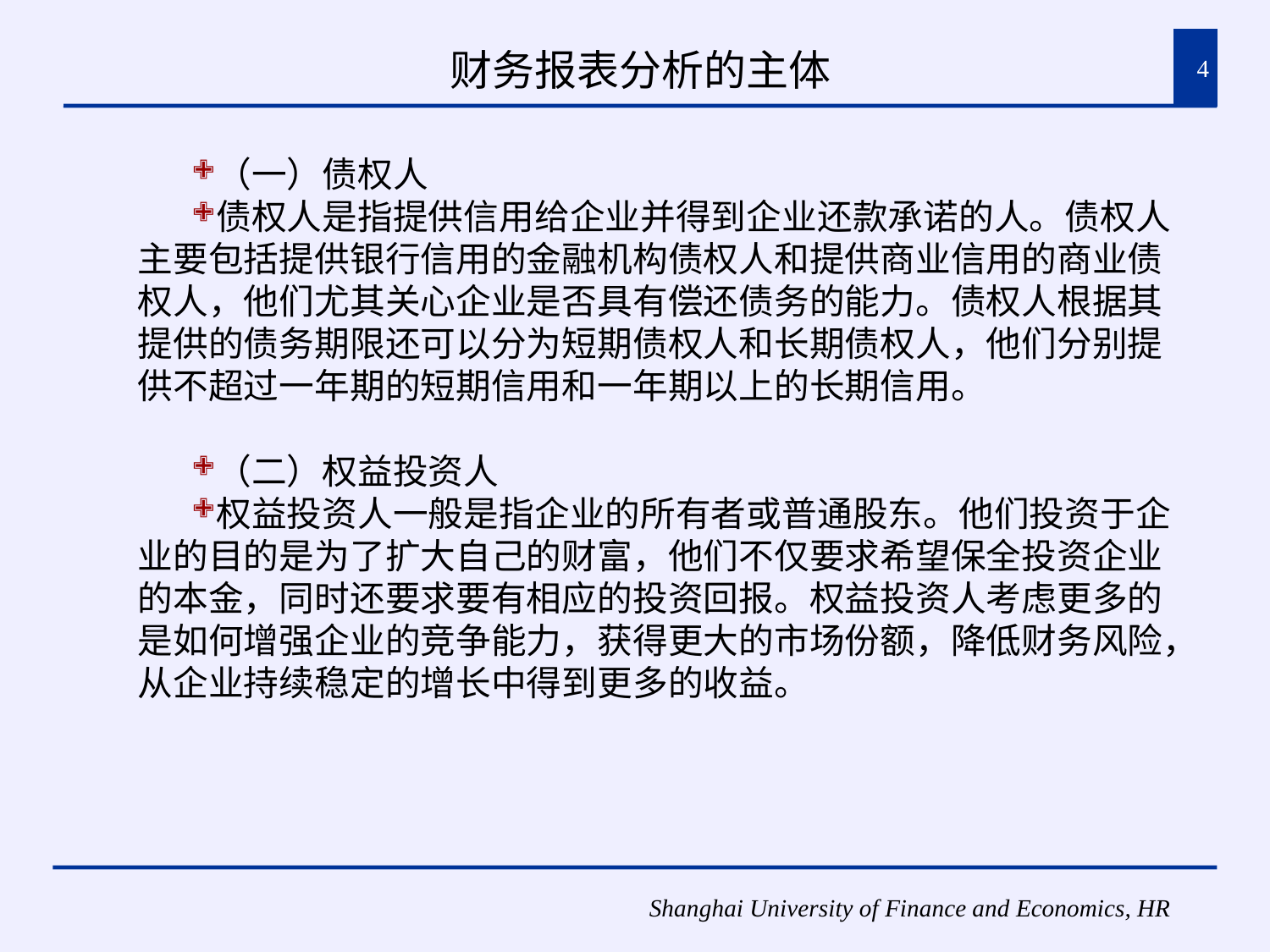

# 财务报表分析的主体
4
（一）债权人
债权人是指提供信用给企业并得到企业还款承诺的人。债权人主要包括提供银行信用的金融机构债权人和提供商业信用的商业债权人，他们尤其关心企业是否具有偿还债务的能力。债权人根据其提供的债务期限还可以分为短期债权人和长期债权人，他们分别提供不超过一年期的短期信用和一年期以上的长期信用。

（二）权益投资人
权益投资人一般是指企业的所有者或普通股东。他们投资于企业的目的是为了扩大自己的财富，他们不仅要求希望保全投资企业的本金，同时还要求要有相应的投资回报。权益投资人考虑更多的是如何增强企业的竞争能力，获得更大的市场份额，降低财务风险，从企业持续稳定的增长中得到更多的收益。